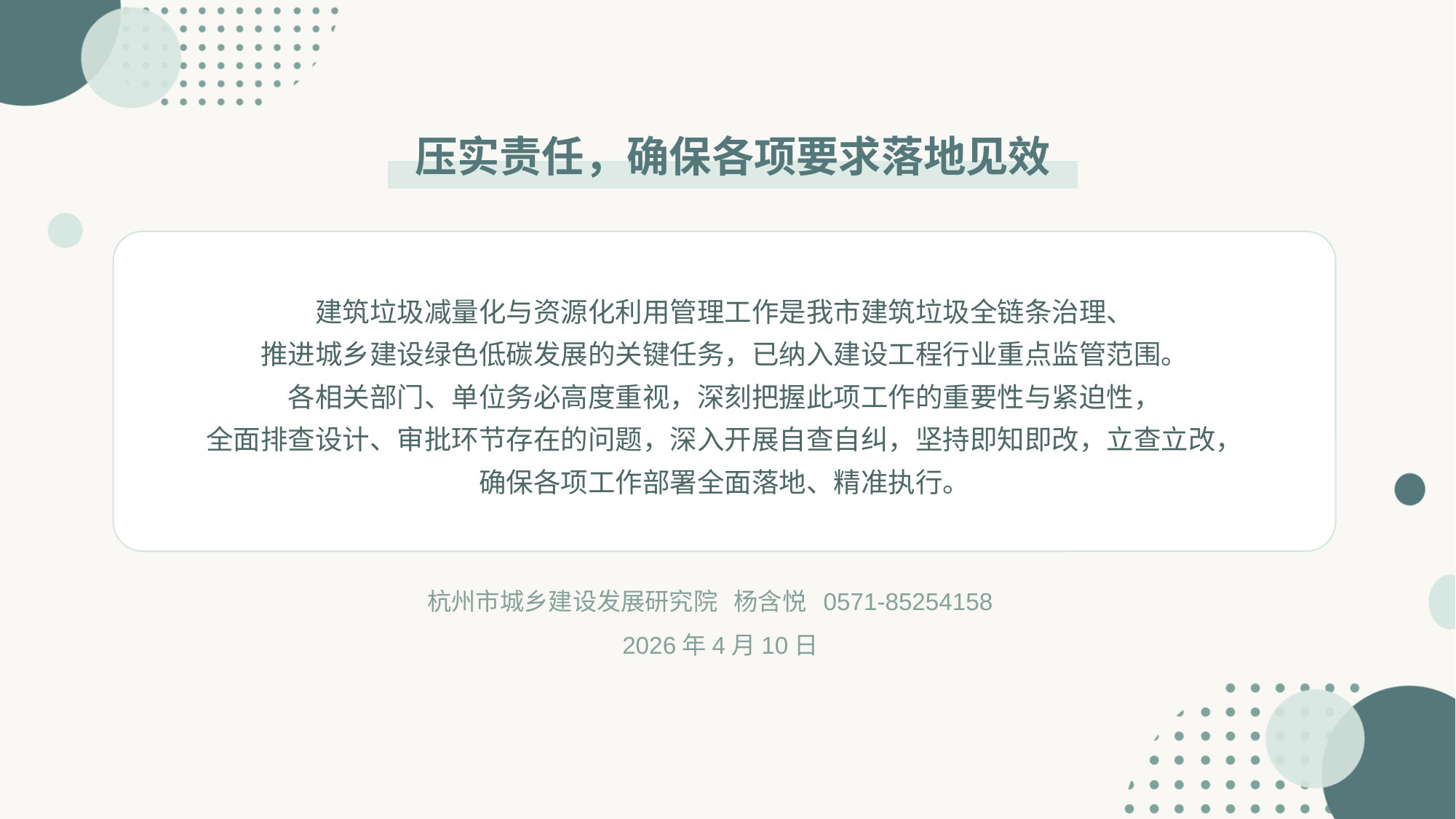

压实责任，确保各项要求落地见效

建筑垃圾减量化与资源化利用管理工作是我市建筑垃圾全链条治理、
推进城乡建设绿色低碳发展的关键任务，已纳入建设工程行业重点监管范围。
各相关部门、单位务必高度重视，深刻把握此项工作的重要性与紧迫性，
全面排查设计、审批环节存在的问题，深入开展自查自纠，坚持即知即改，立查立改，
确保各项工作部署全面落地、精准执行。
杭州市城乡建设发展研究院   杨含悦  0571-85254158
2026年4月10日